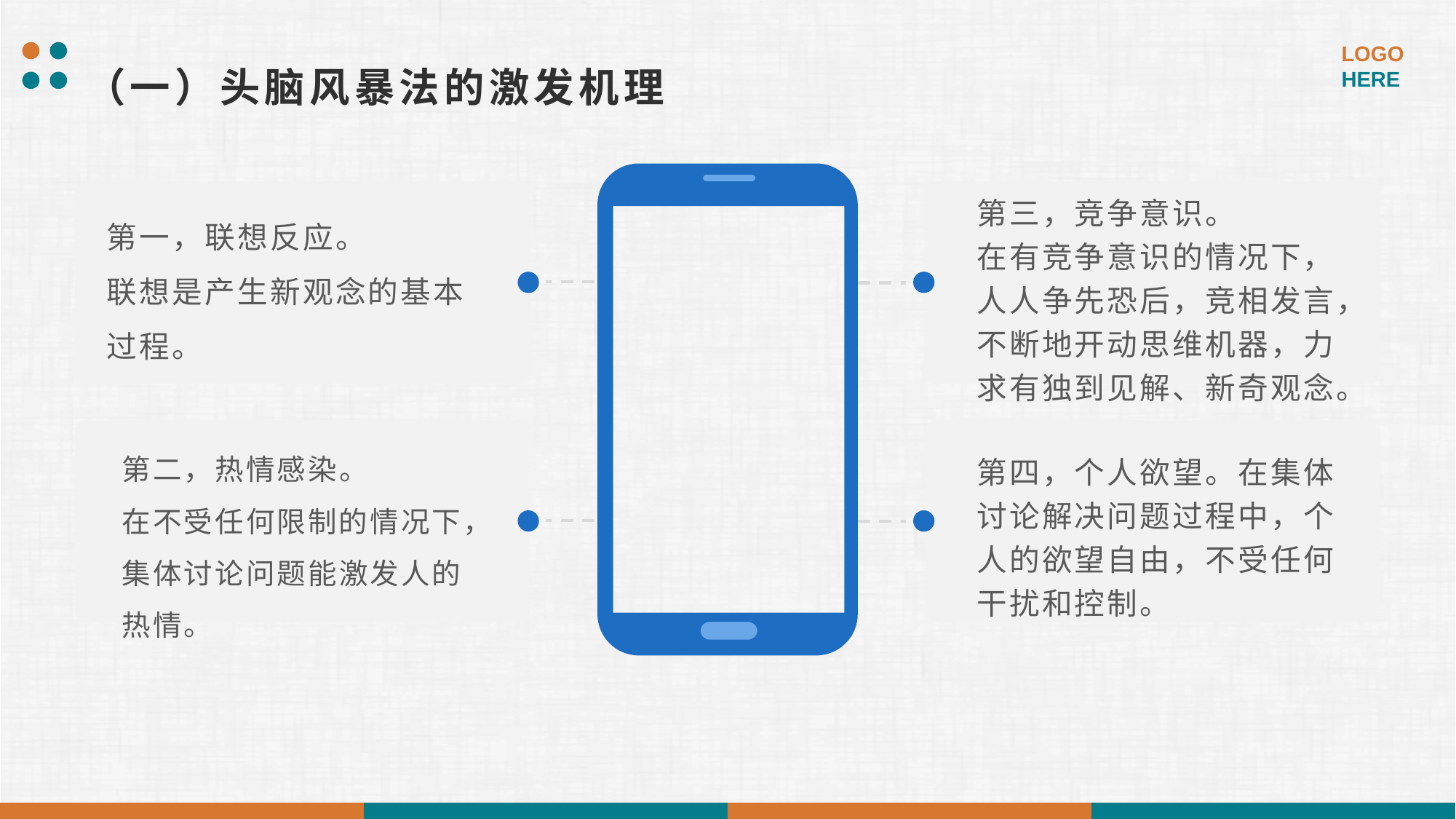

（一）头脑风暴法的激发机理

第三，竞争意识。
在有竞争意识的情况下，人人争先恐后，竞相发言，不断地开动思维机器，力求有独到见解、新奇观念。

第一，联想反应。
联想是产生新观念的基本过程。

第二，热情感染。
在不受任何限制的情况下，集体讨论问题能激发人的热情。
第四，个人欲望。在集体讨论解决问题过程中，个人的欲望自由，不受任何干扰和控制。